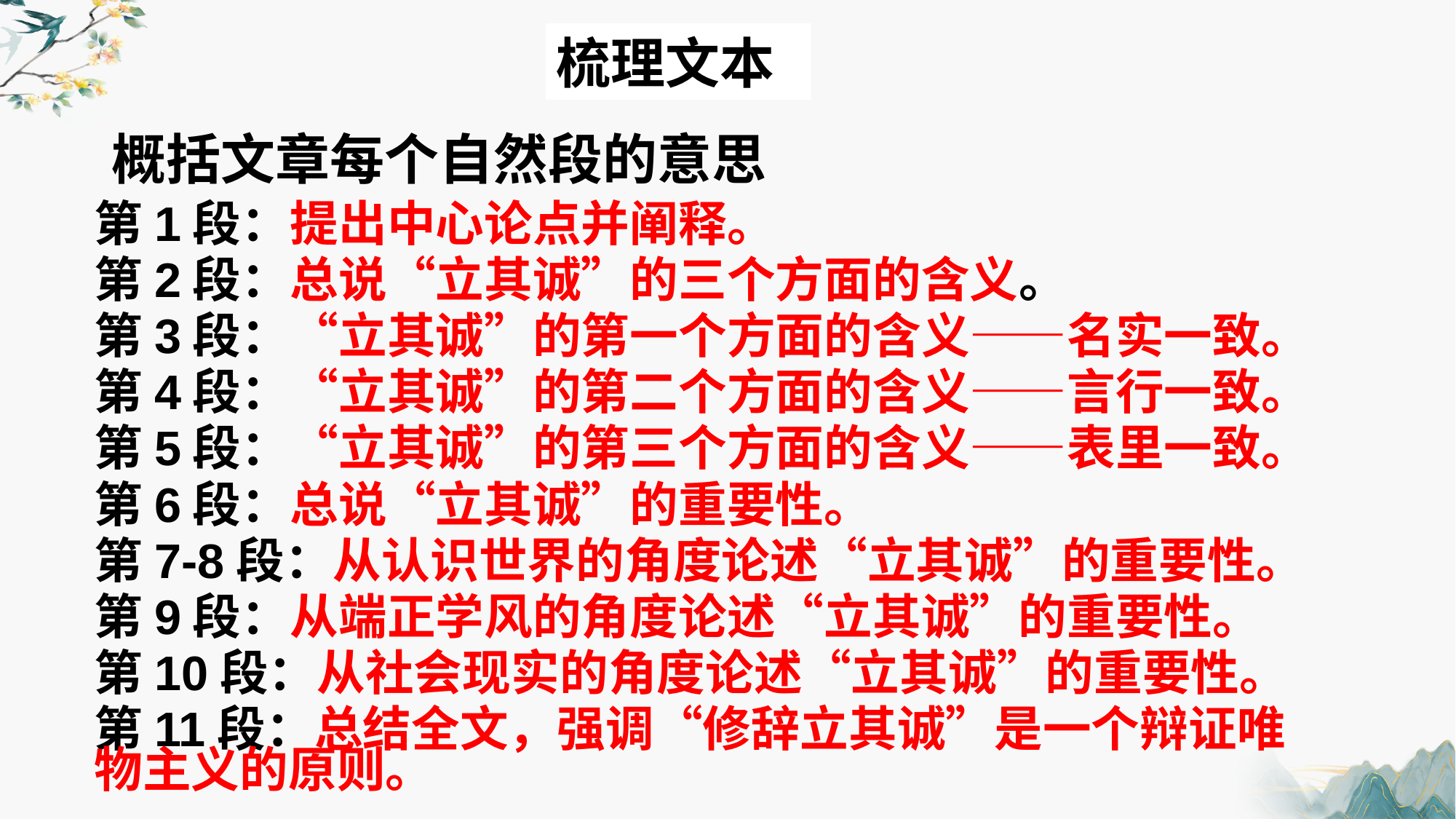

梳理文本
概括文章每个自然段的意思
第1段：提出中心论点并阐释。
第2段：总说“立其诚”的三个方面的含义。
第3段：“立其诚”的第一个方面的含义——名实一致。
第4段：“立其诚”的第二个方面的含义——言行一致。
第5段：“立其诚”的第三个方面的含义——表里一致。
第6段：总说“立其诚”的重要性。
第7-8段：从认识世界的角度论述“立其诚”的重要性。
第9段：从端正学风的角度论述“立其诚”的重要性。
第10段：从社会现实的角度论述“立其诚”的重要性。
第11段：总结全文，强调“修辞立其诚”是一个辩证唯物主义的原则。